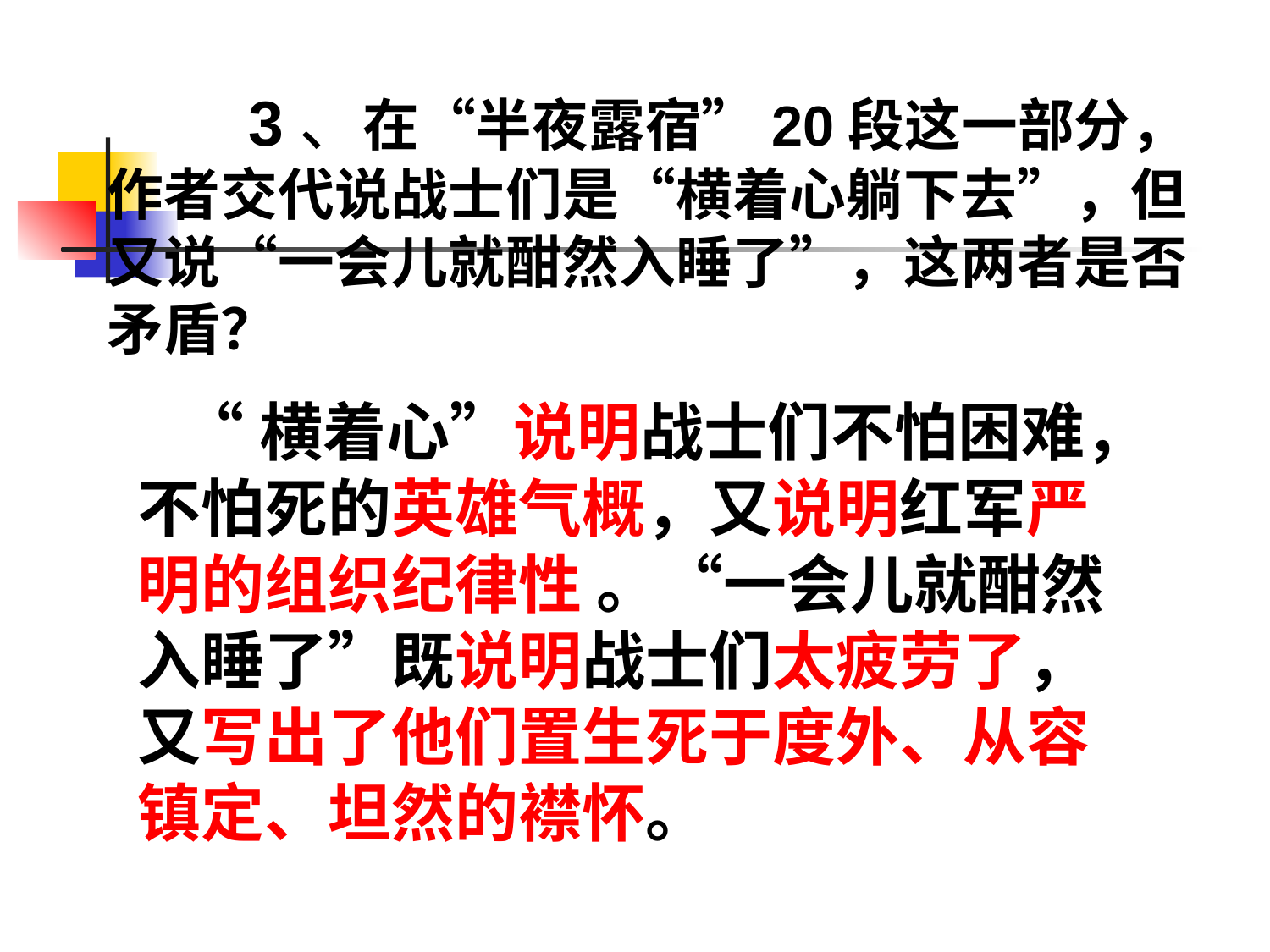

3、在“半夜露宿”20段这一部分，作者交代说战士们是“横着心躺下去”，但又说“一会儿就酣然入睡了”，这两者是否矛盾？
   “横着心”说明战士们不怕困难，不怕死的英雄气概，又说明红军严明的组织纪律性 。“一会儿就酣然入睡了”既说明战士们太疲劳了，又写出了他们置生死于度外、从容镇定、坦然的襟怀。